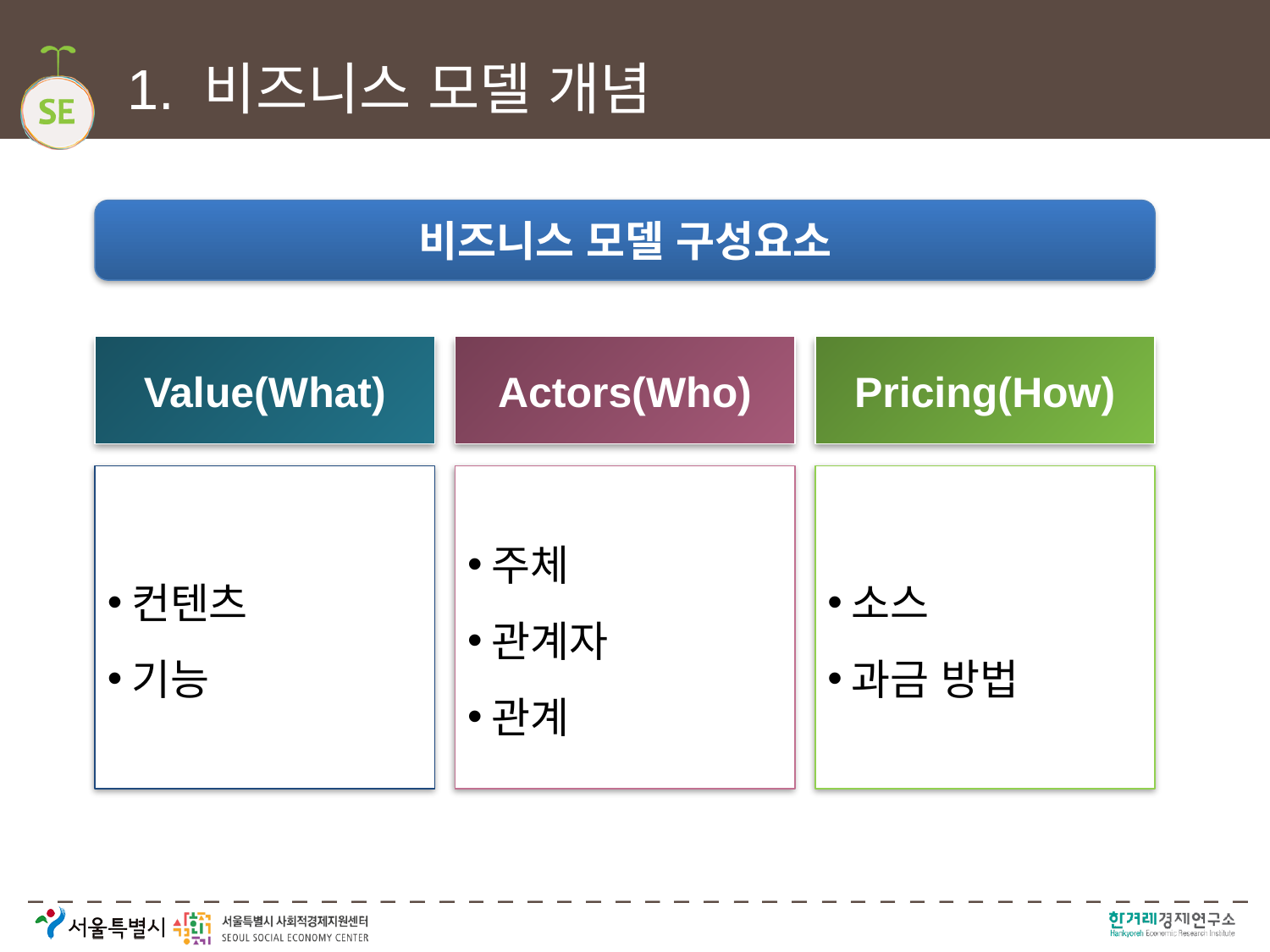

# 1. 비즈니스 모델 개념
비즈니스 모델 구성요소
Value(What)
Actors(Who)
Pricing(How)
컨텐츠
기능
주체
관계자
관계
소스
과금 방법